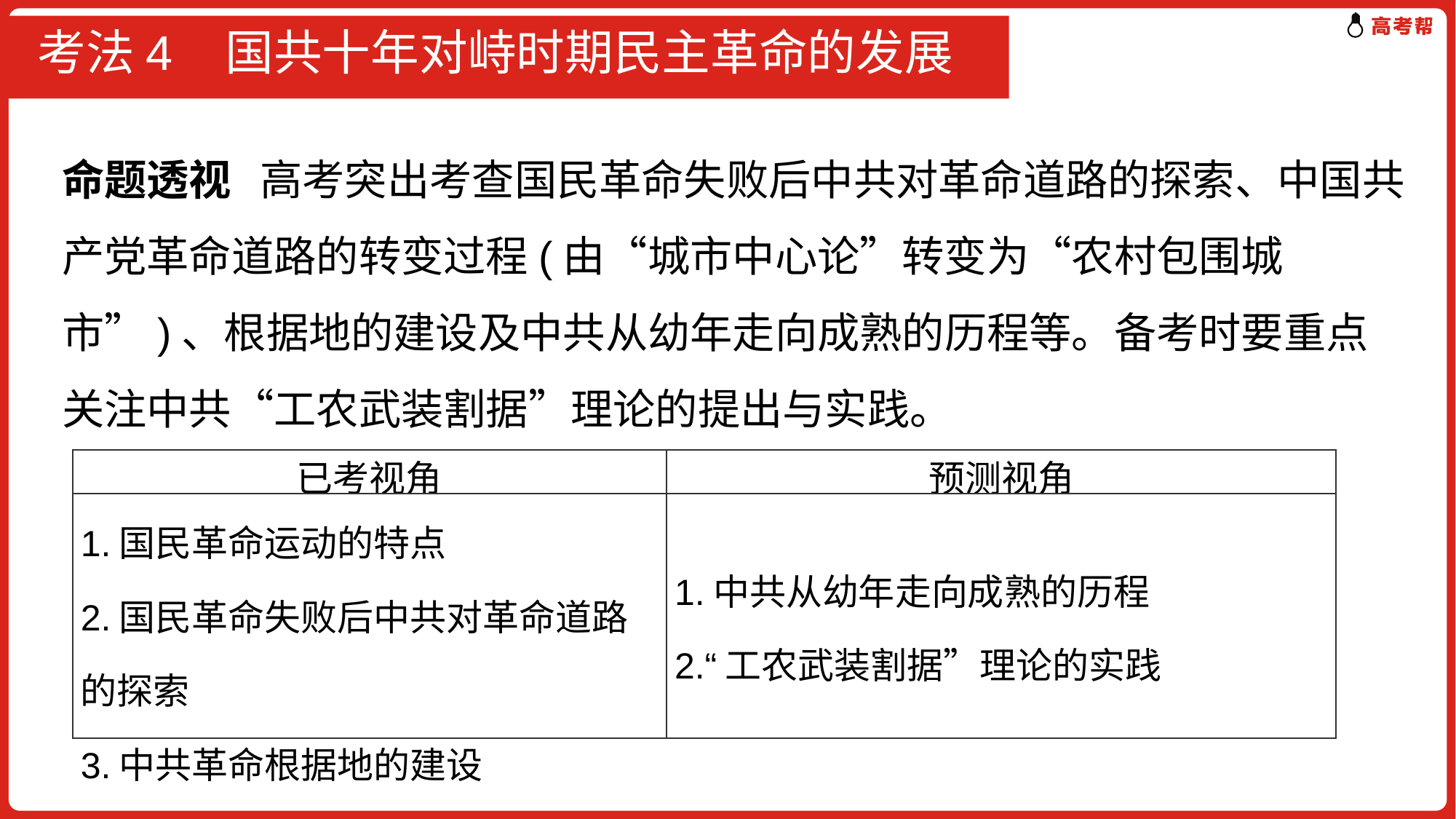

# 考法4   国共十年对峙时期民主革命的发展
命题透视   高考突出考查国民革命失败后中共对革命道路的探索、中国共产党革命道路的转变过程(由“城市中心论”转变为“农村包围城市”)、根据地的建设及中共从幼年走向成熟的历程等。备考时要重点关注中共“工农武装割据”理论的提出与实践。
| 已考视角 | 预测视角 |
| --- | --- |
| 1.国民革命运动的特点 2.国民革命失败后中共对革命道路的探索 3.中共革命根据地的建设 | 1.中共从幼年走向成熟的历程 2.“工农武装割据”理论的实践 |